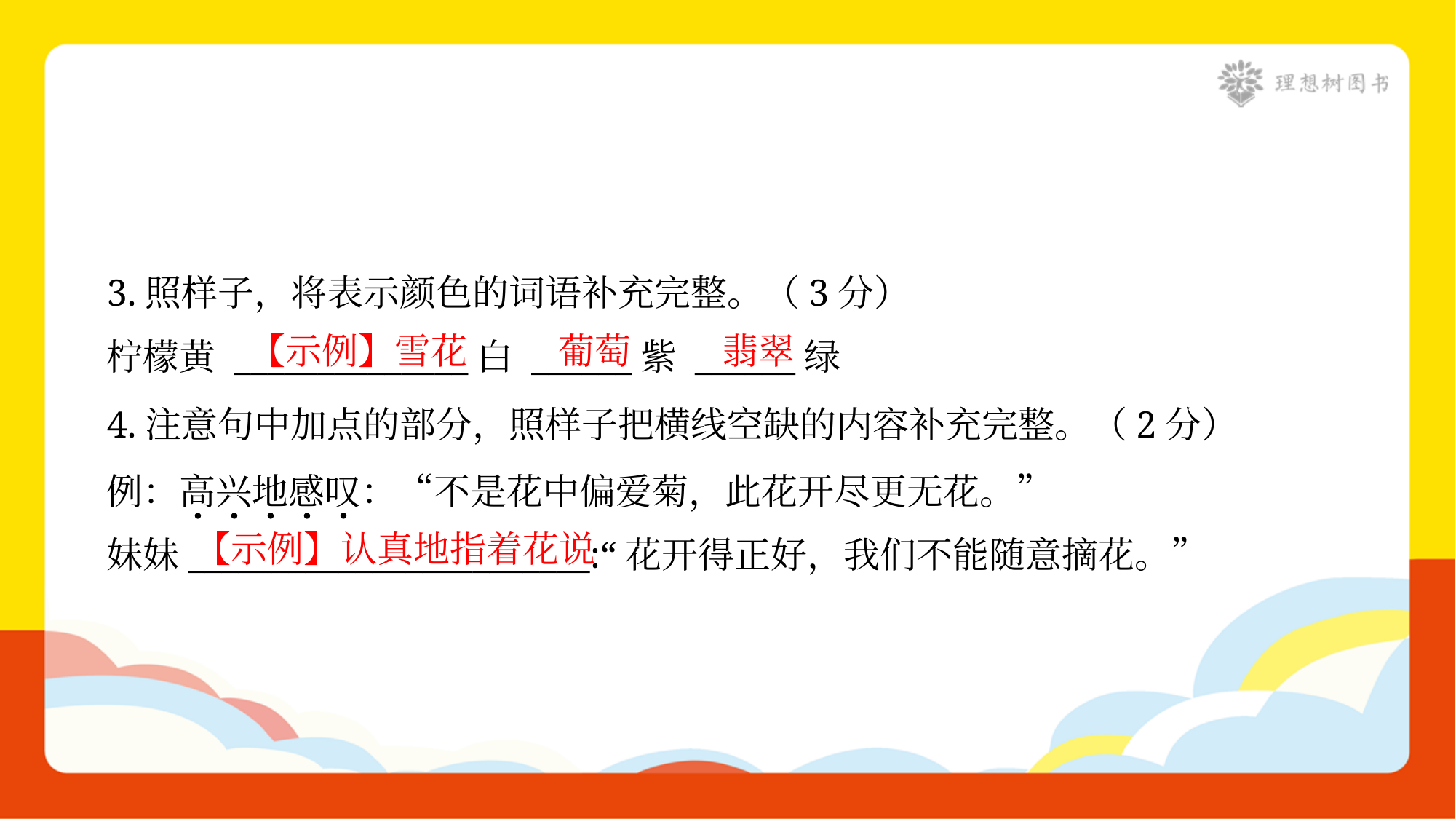

3.照样子，将表示颜色的词语补充完整。（3分）
柠檬黄 ______________白 ______紫 ______绿
【示例】雪花
葡萄
翡翠
4.注意句中加点的部分，照样子把横线空缺的内容补充完整。（2分）
例：高兴地感叹：“不是花中偏爱菊，此花开尽更无花。”
妹妹________________________:“花开得正好，我们不能随意摘花。”
【示例】认真地指着花说